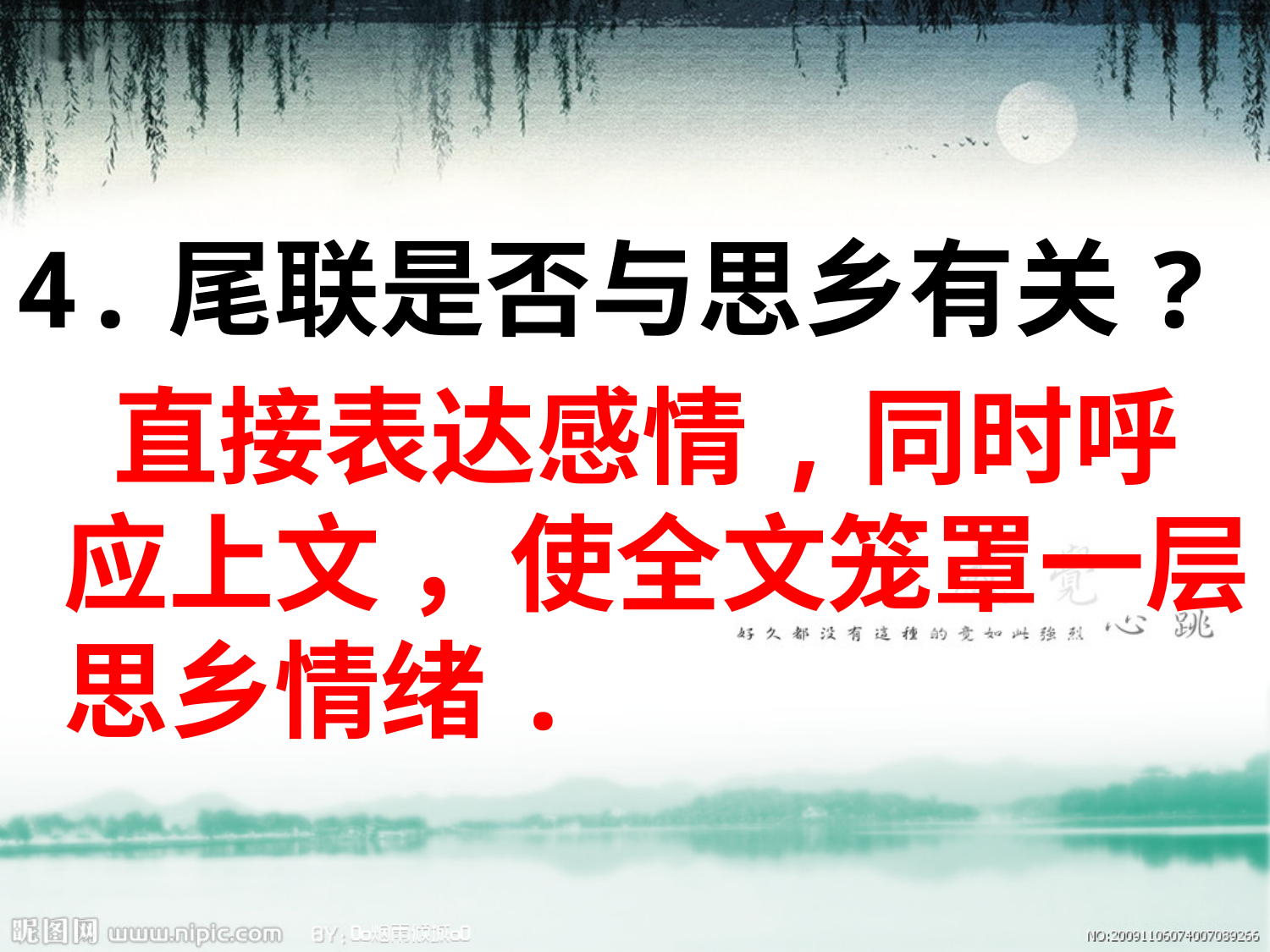

4.尾联是否与思乡有关?
   直接表达感情,同时呼应上文 ，使全文笼罩一层思乡情绪.